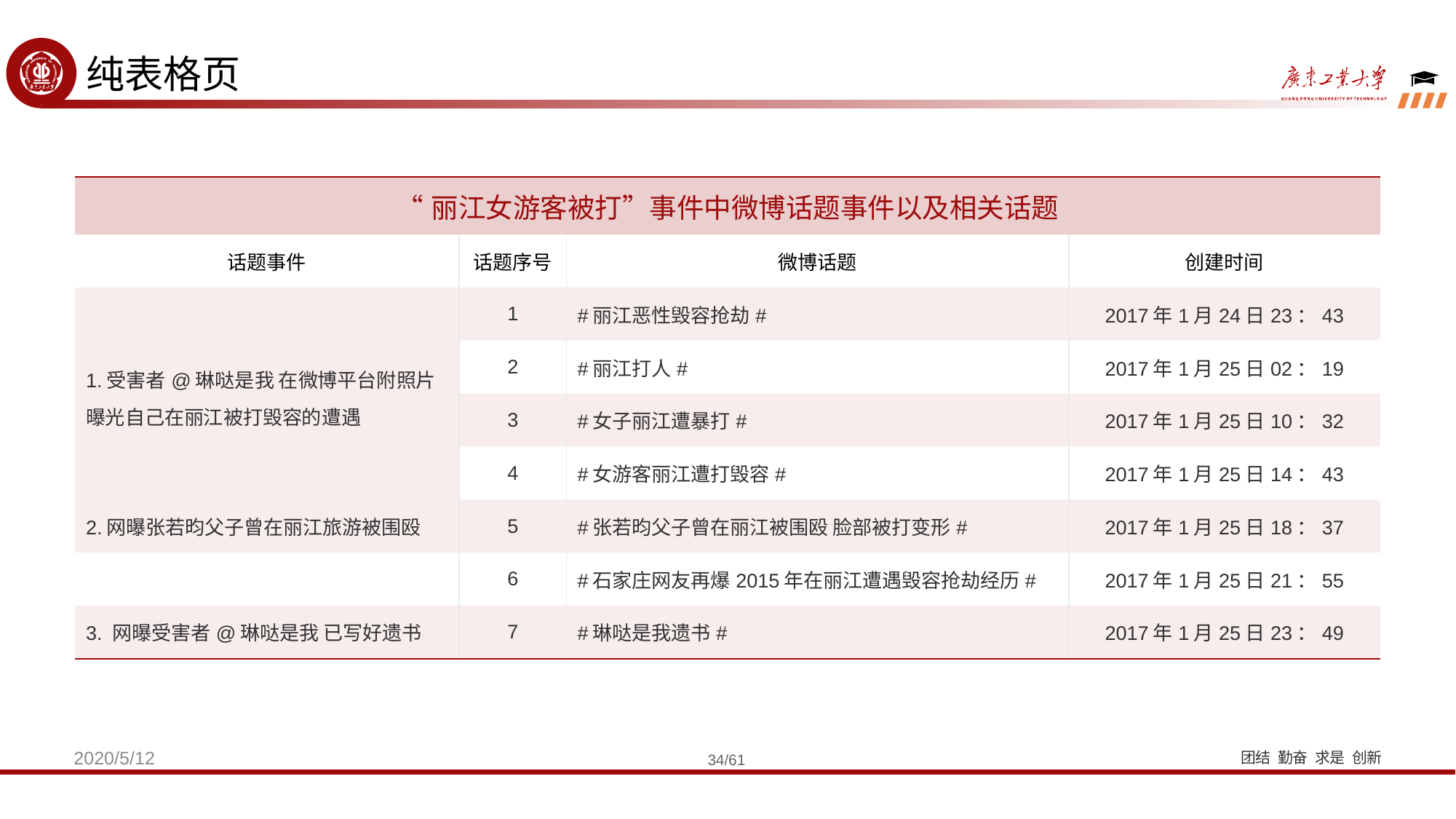

纯表格页
| “丽江女游客被打”事件中微博话题事件以及相关话题 |  |  |  |
| --- | --- | --- | --- |
| 话题事件 | 话题序号 | 微博话题 | 创建时间 |
| 1.受害者@琳哒是我 在微博平台附照片曝光自己在丽江被打毁容的遭遇 | 1 | #丽江恶性毁容抢劫# | 2017年1月24日23：43 |
|  | 2 | #丽江打人# | 2017年1月25日02：19 |
|  | 3 | #女子丽江遭暴打# | 2017年1月25日10：32 |
|  | 4 | #女游客丽江遭打毁容# | 2017年1月25日14：43 |
| 2.网曝张若昀父子曾在丽江旅游被围殴 | 5 | #张若昀父子曾在丽江被围殴 脸部被打变形# | 2017年1月25日18：37 |
|  | 6 | #石家庄网友再爆2015年在丽江遭遇毁容抢劫经历# | 2017年1月25日21：55 |
| 3. 网曝受害者@琳哒是我 已写好遗书 | 7 | #琳哒是我遗书# | 2017年1月25日23：49 |